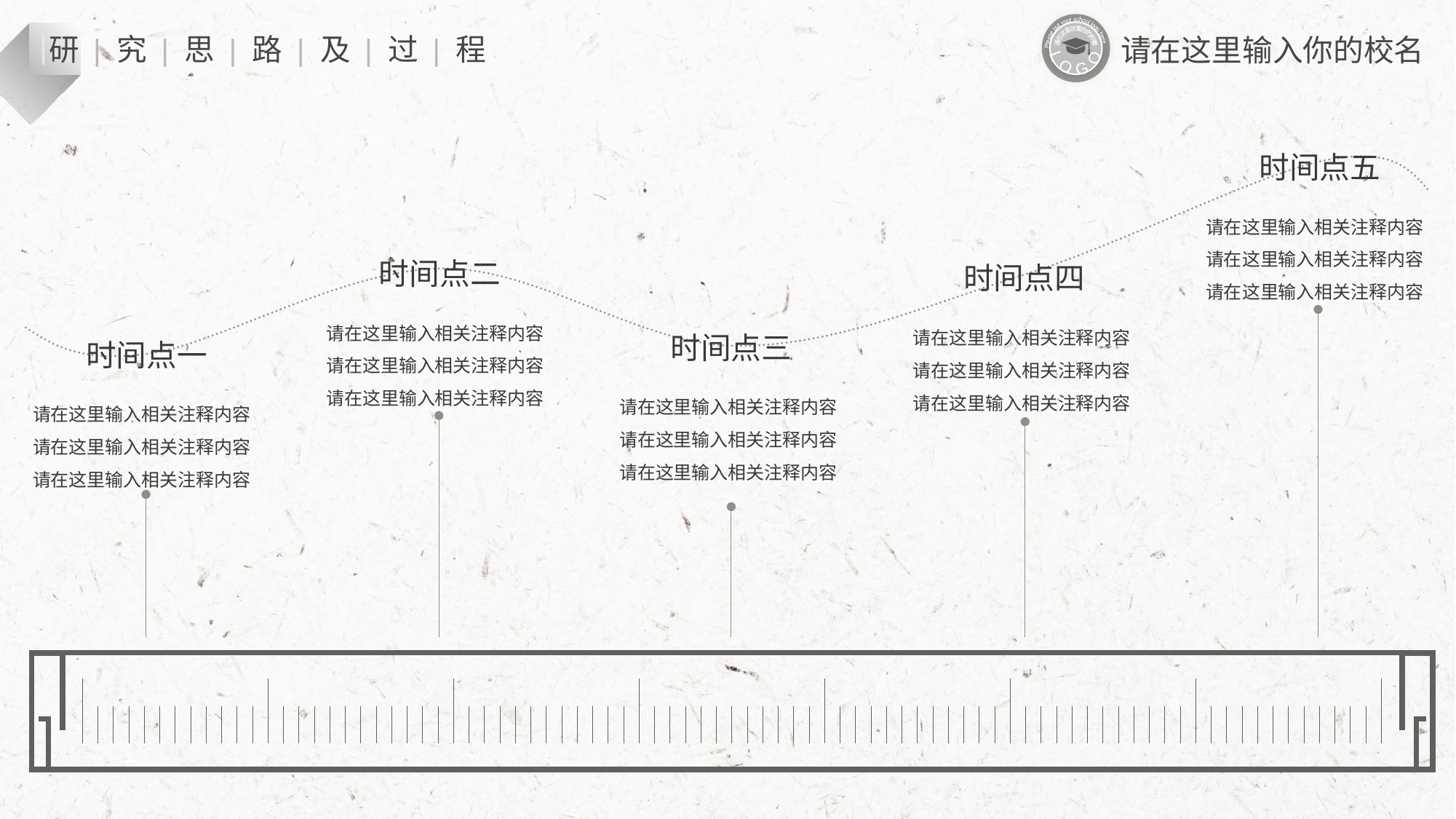

Please put your school logo here

L O G O
请在这里放置你的校徽

三

研 | 究 | 思 | 路 | 及 | 过 | 程
请在这里输入你的校名
时间点五

请在这里输入相关注释内容请在这里输入相关注释内容请在这里输入相关注释内容
时间点二
时间点四
请在这里输入相关注释内容请在这里输入相关注释内容请在这里输入相关注释内容
请在这里输入相关注释内容请在这里输入相关注释内容请在这里输入相关注释内容
时间点三
时间点一
请在这里输入相关注释内容请在这里输入相关注释内容请在这里输入相关注释内容
请在这里输入相关注释内容请在这里输入相关注释内容请在这里输入相关注释内容